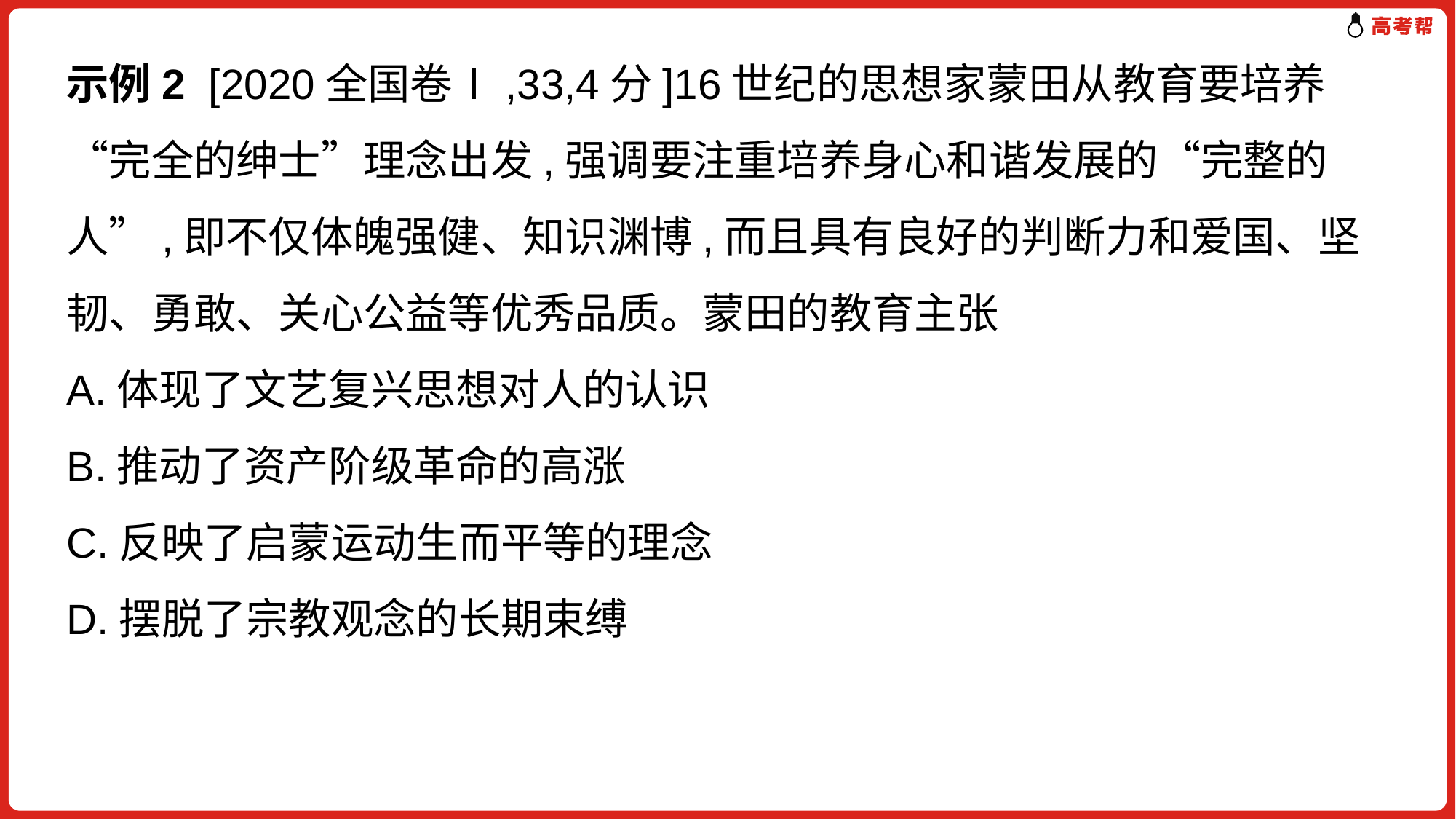

示例2  [2020全国卷Ⅰ,33,4分]16世纪的思想家蒙田从教育要培养“完全的绅士”理念出发,强调要注重培养身心和谐发展的“完整的人”,即不仅体魄强健、知识渊博,而且具有良好的判断力和爱国、坚韧、勇敢、关心公益等优秀品质。蒙田的教育主张
A.体现了文艺复兴思想对人的认识
B.推动了资产阶级革命的高涨
C.反映了启蒙运动生而平等的理念
D.摆脱了宗教观念的长期束缚